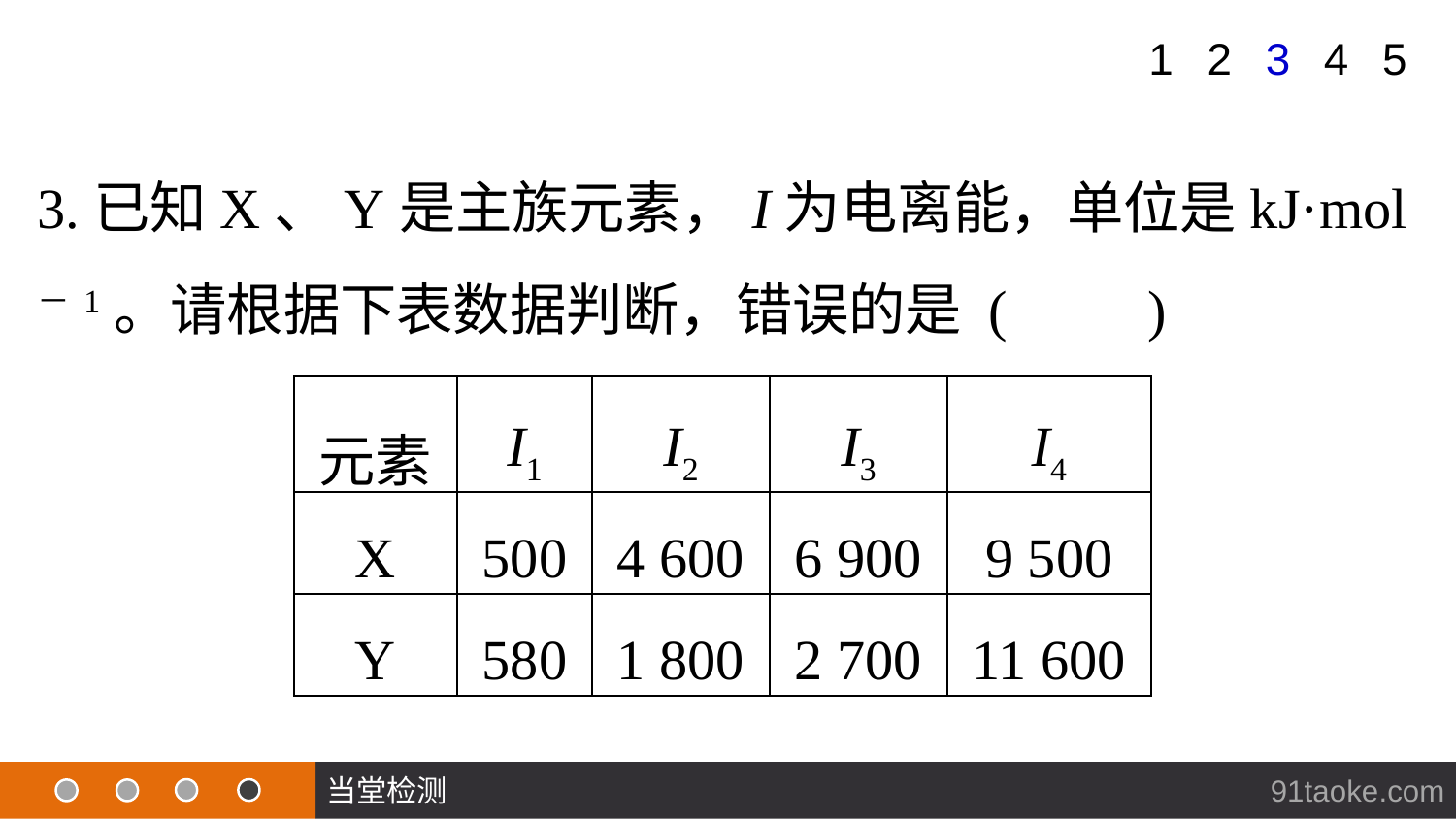

1
2
3
4
5
3.已知X、Y是主族元素，I为电离能，单位是kJ·mol－1。请根据下表数据判断，错误的是 (　　)
| 元素 | I1 | I2 | I3 | I4 |
| --- | --- | --- | --- | --- |
| X | 500 | 4 600 | 6 900 | 9 500 |
| Y | 580 | 1 800 | 2 700 | 11 600 |